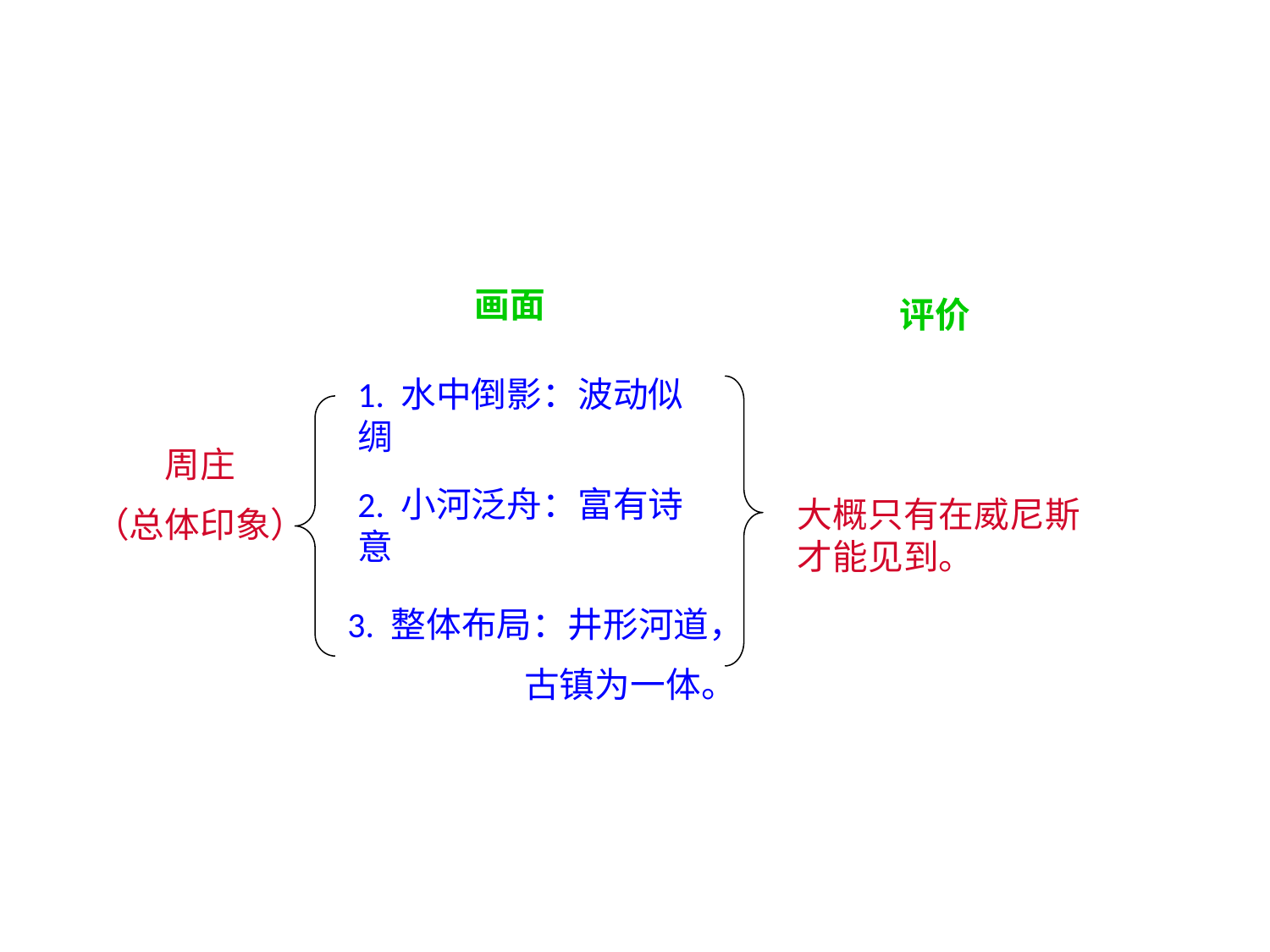

画面
评价
1. 水中倒影：波动似绸

周庄
（总体印象）
2. 小河泛舟：富有诗意
大概只有在威尼斯才能见到。
3. 整体布局：井形河道，
　　　　　古镇为一体。